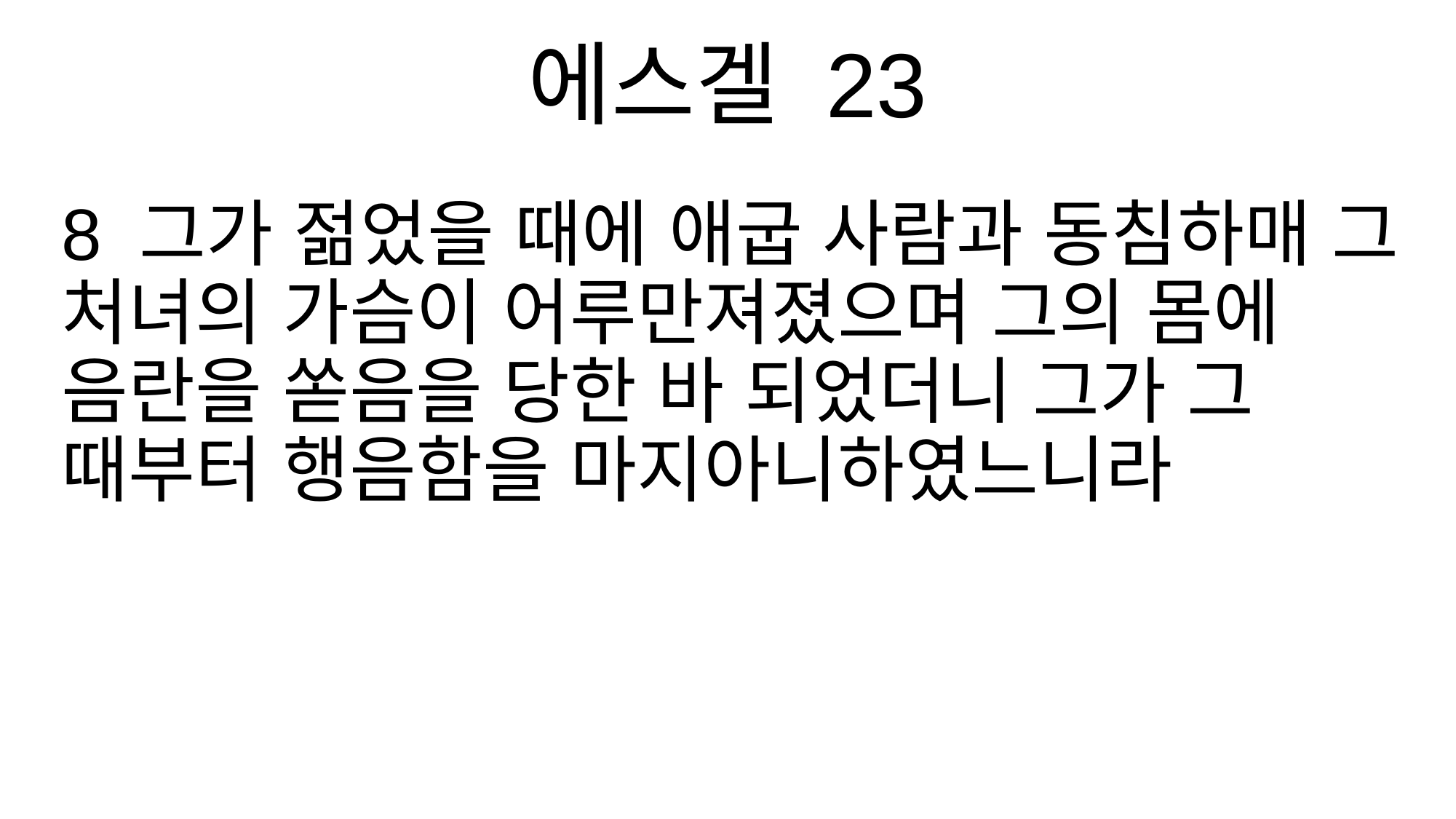

에스겔 23
8 그가 젊었을 때에 애굽 사람과 동침하매 그 처녀의 가슴이 어루만져졌으며 그의 몸에 음란을 쏟음을 당한 바 되었더니 그가 그 때부터 행음함을 마지아니하였느니라